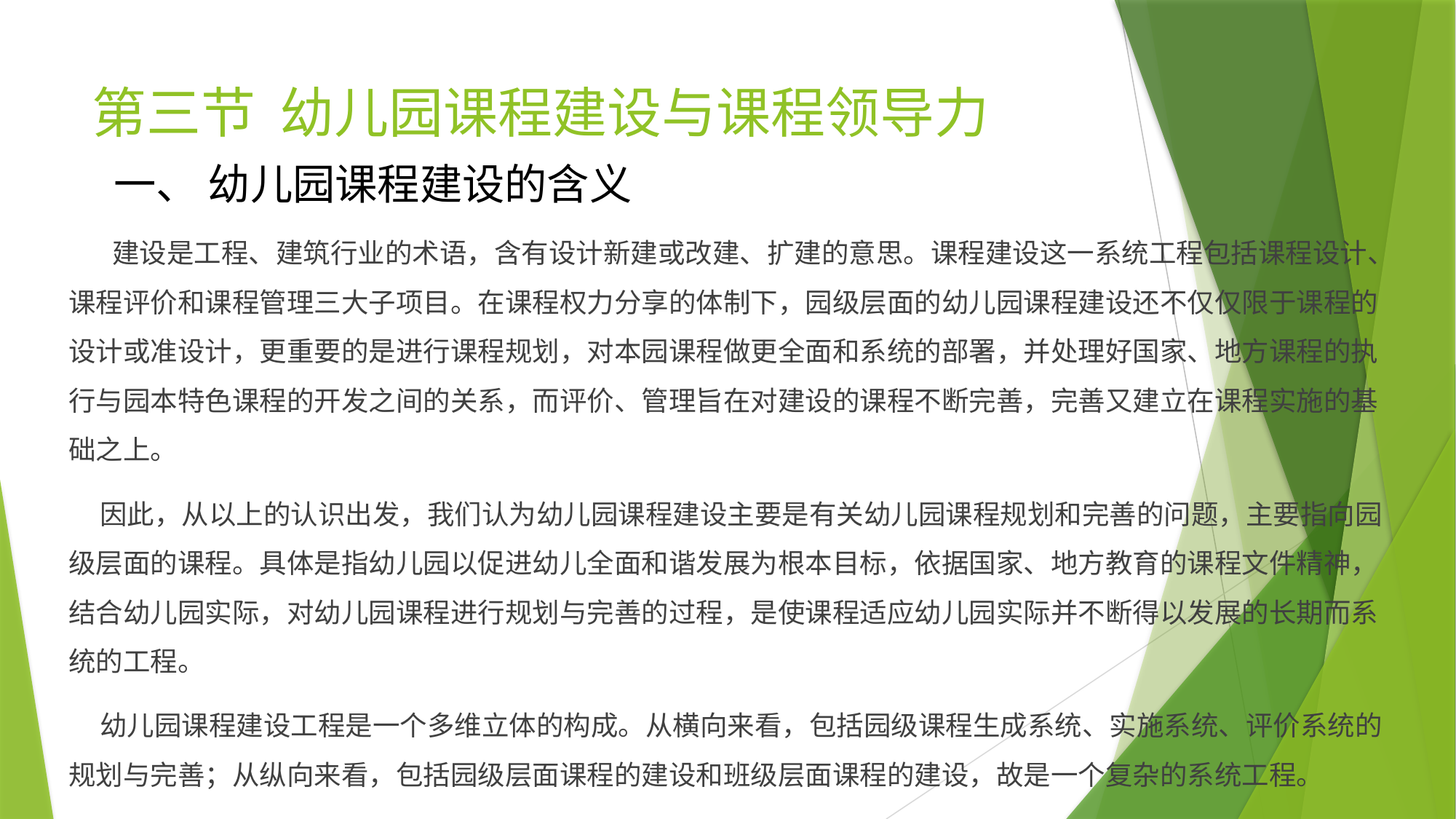

# 第三节  幼儿园课程建设与课程领导力
一、 幼儿园课程建设的含义
      建设是工程、建筑行业的术语，含有设计新建或改建、扩建的意思。课程建设这一系统工程包括课程设计、课程评价和课程管理三大子项目。在课程权力分享的体制下，园级层面的幼儿园课程建设还不仅仅限于课程的设计或准设计，更重要的是进行课程规划，对本园课程做更全面和系统的部署，并处理好国家、地方课程的执行与园本特色课程的开发之间的关系，而评价、管理旨在对建设的课程不断完善，完善又建立在课程实施的基础之上。
    因此，从以上的认识出发，我们认为幼儿园课程建设主要是有关幼儿园课程规划和完善的问题，主要指向园级层面的课程。具体是指幼儿园以促进幼儿全面和谐发展为根本目标，依据国家、地方教育的课程文件精神，结合幼儿园实际，对幼儿园课程进行规划与完善的过程，是使课程适应幼儿园实际并不断得以发展的长期而系统的工程。
    幼儿园课程建设工程是一个多维立体的构成。从横向来看，包括园级课程生成系统、实施系统、评价系统的规划与完善；从纵向来看，包括园级层面课程的建设和班级层面课程的建设，故是一个复杂的系统工程。